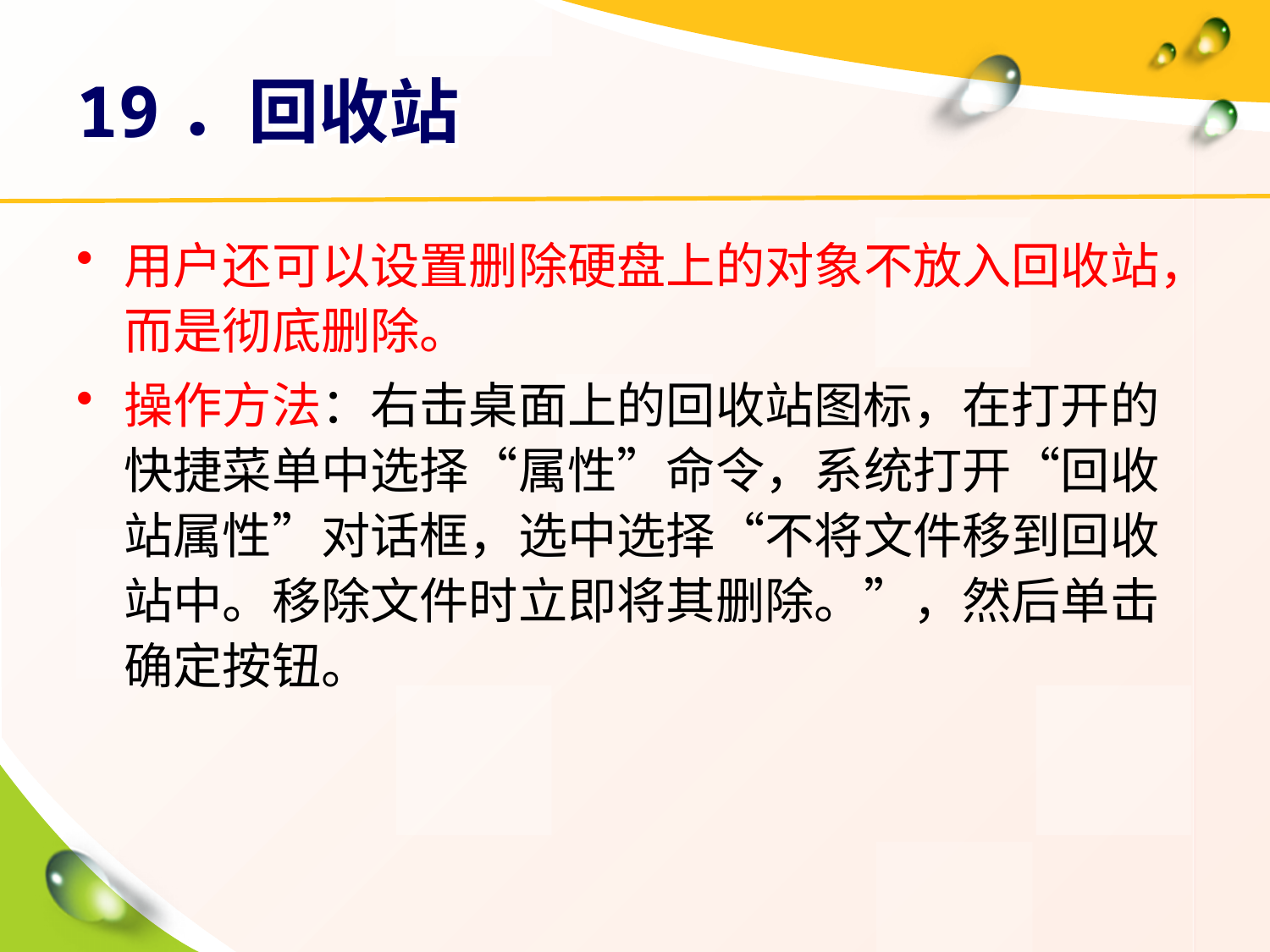

# 19．回收站
用户还可以设置删除硬盘上的对象不放入回收站，而是彻底删除。
操作方法：右击桌面上的回收站图标，在打开的快捷菜单中选择“属性”命令，系统打开“回收站属性”对话框，选中选择“不将文件移到回收站中。移除文件时立即将其删除。”，然后单击确定按钮。